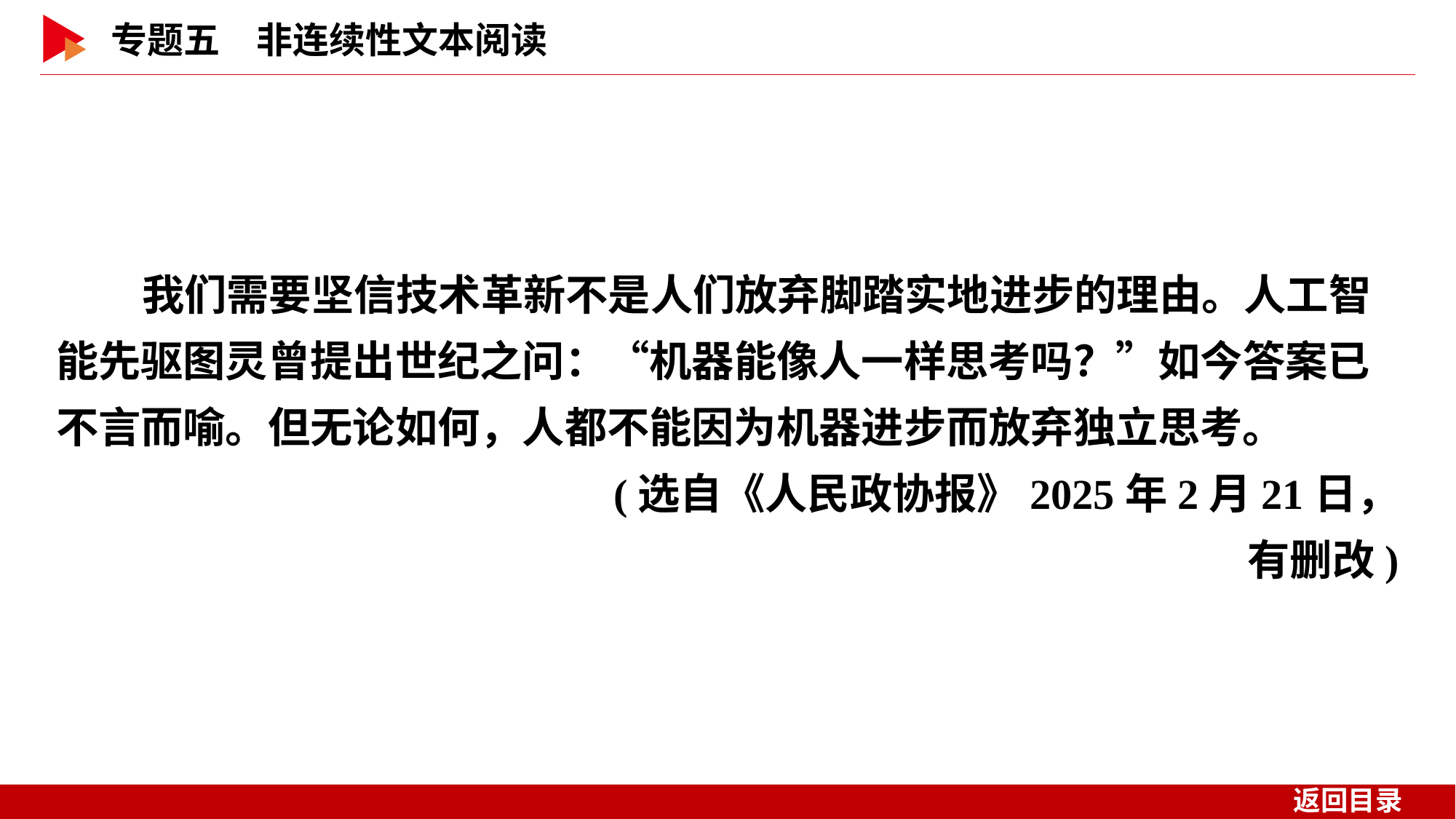

我们需要坚信技术革新不是人们放弃脚踏实地进步的理由。人工智能先驱图灵曾提出世纪之问：“机器能像人一样思考吗？”如今答案已不言而喻。但无论如何，人都不能因为机器进步而放弃独立思考。
(选自《人民政协报》2025年2月21日，
有删改)